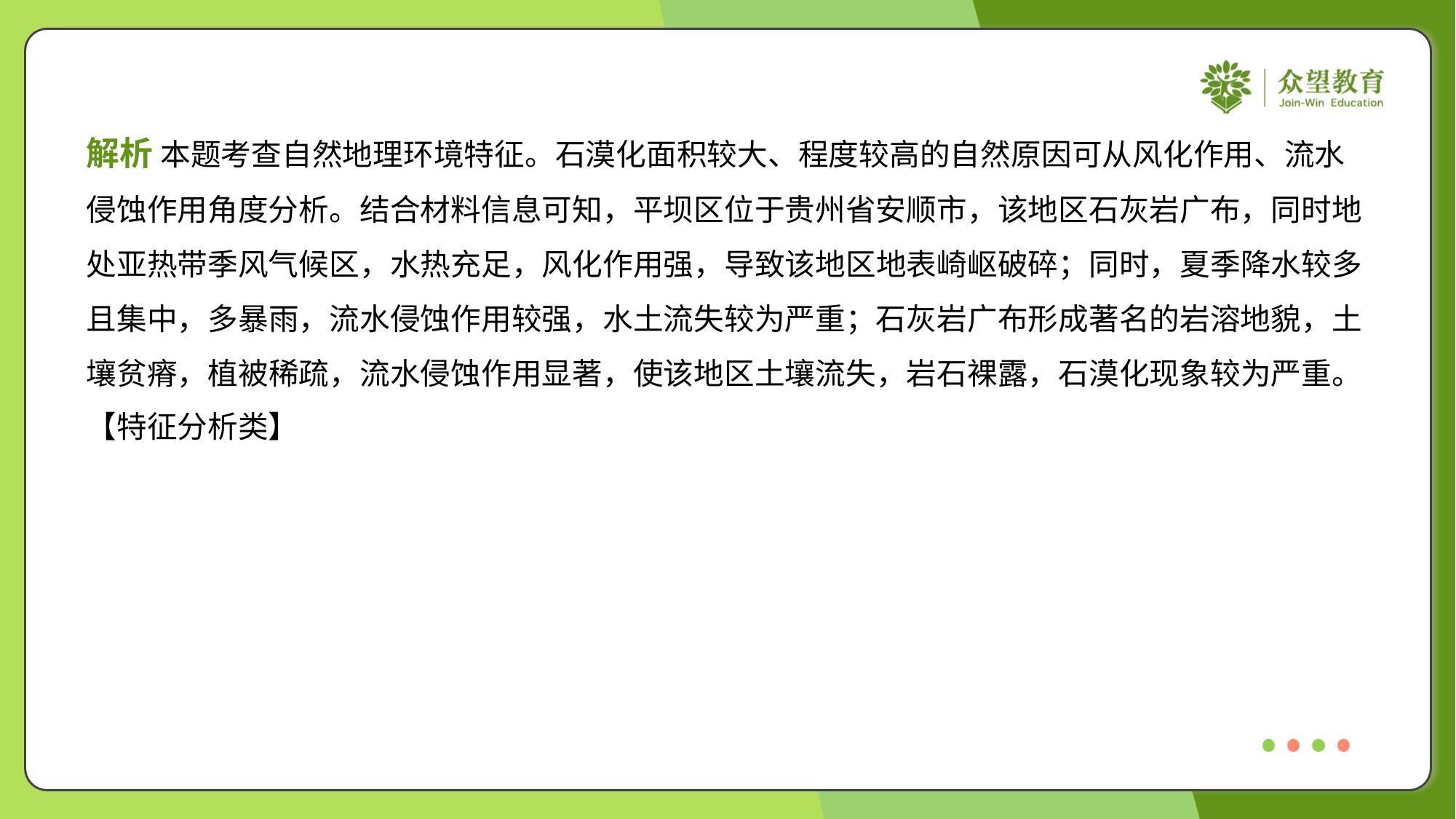

解析 本题考查自然地理环境特征。石漠化面积较大、程度较高的自然原因可从风化作用、流水
侵蚀作用角度分析。结合材料信息可知，平坝区位于贵州省安顺市，该地区石灰岩广布，同时地
处亚热带季风气候区，水热充足，风化作用强，导致该地区地表崎岖破碎；同时，夏季降水较多
且集中，多暴雨，流水侵蚀作用较强，水土流失较为严重；石灰岩广布形成著名的岩溶地貌，土
壤贫瘠，植被稀疏，流水侵蚀作用显著，使该地区土壤流失，岩石裸露，石漠化现象较为严重。
【特征分析类】